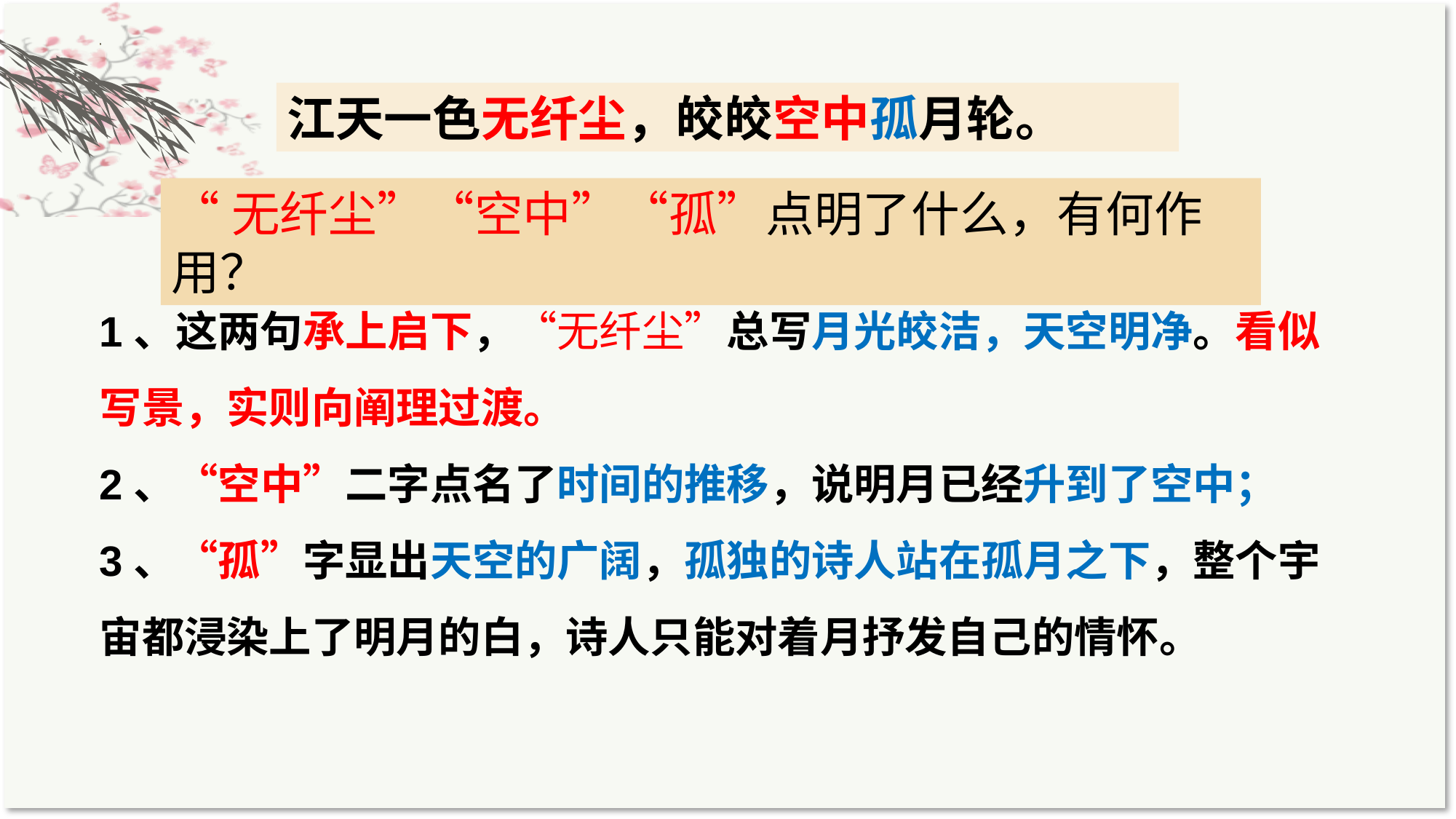

江天一色无纤尘，皎皎空中孤月轮。
“无纤尘”“空中”“孤”点明了什么，有何作用？
1、这两句承上启下，“无纤尘”总写月光皎洁，天空明净。看似写景，实则向阐理过渡。
2、“空中”二字点名了时间的推移，说明月已经升到了空中；
3、“孤”字显出天空的广阔，孤独的诗人站在孤月之下，整个宇宙都浸染上了明月的白，诗人只能对着月抒发自己的情怀。